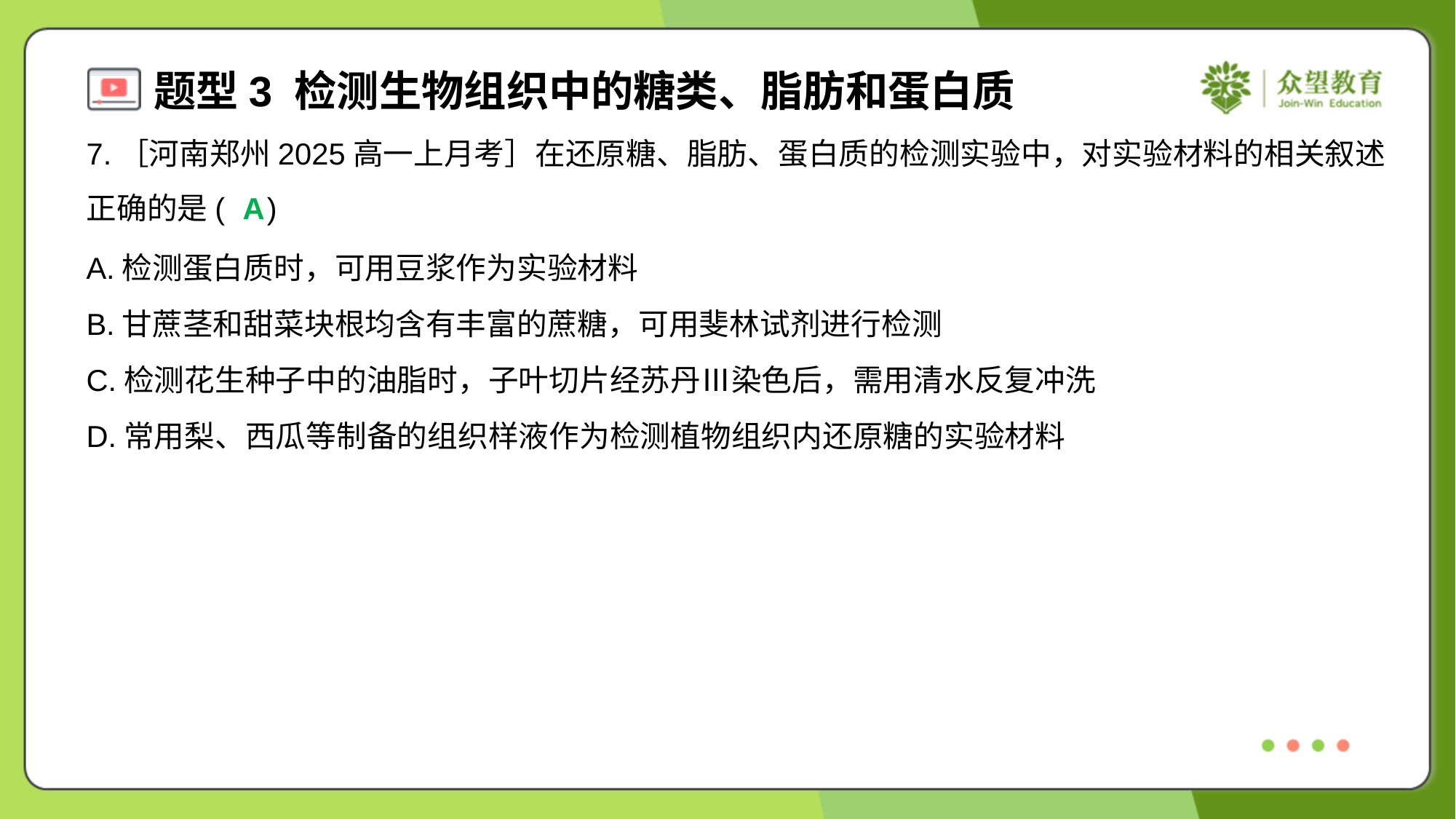

7.［河南郑州2025高一上月考］在还原糖、脂肪、蛋白质的检测实验中，对实验材料的相关叙述
正确的是(     )
A
A.检测蛋白质时，可用豆浆作为实验材料
B.甘蔗茎和甜菜块根均含有丰富的蔗糖，可用斐林试剂进行检测
C.检测花生种子中的油脂时，子叶切片经苏丹Ⅲ染色后，需用清水反复冲洗
D.常用梨、西瓜等制备的组织样液作为检测植物组织内还原糖的实验材料